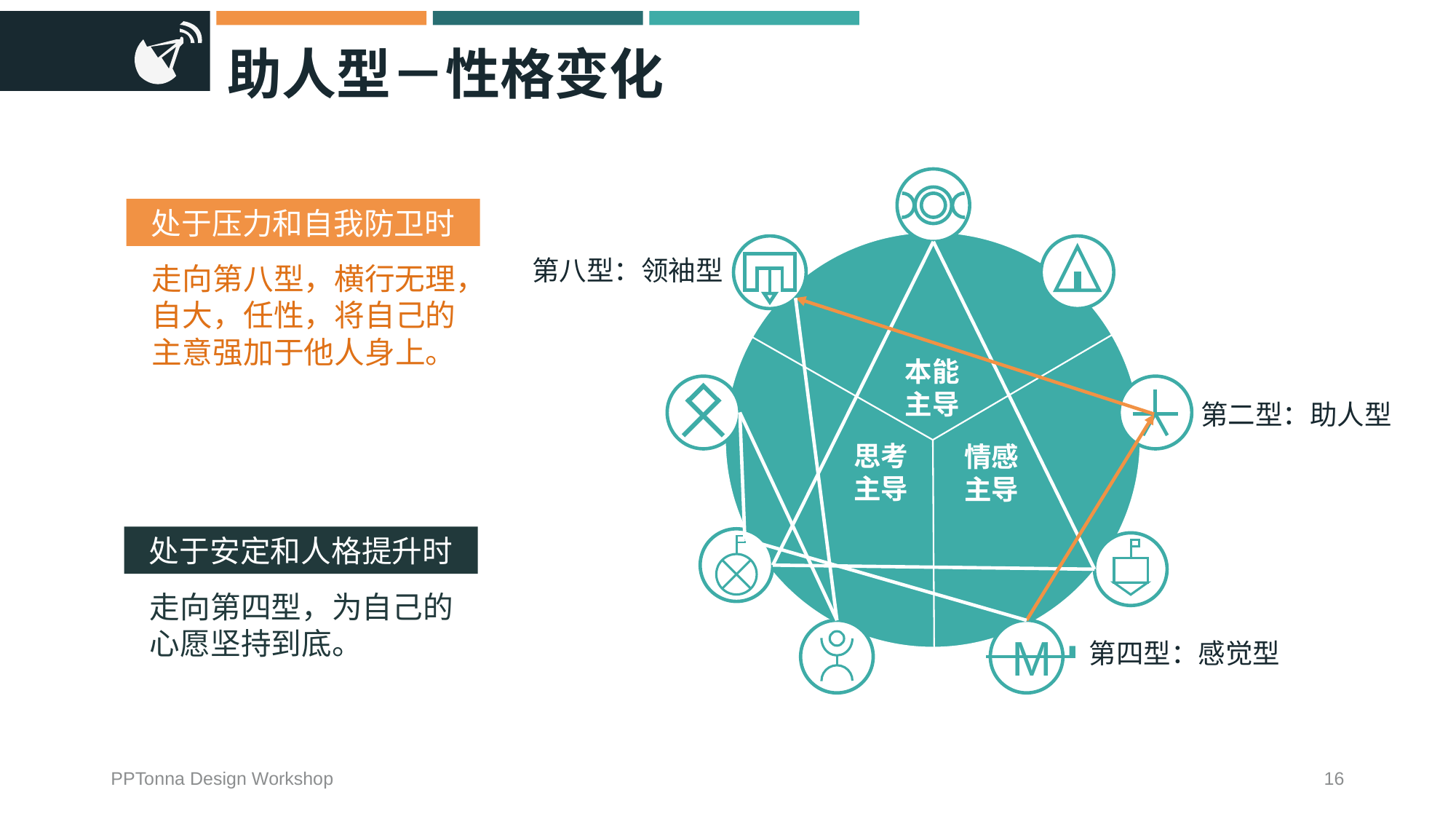

# 助人型－性格变化

第八型：领袖型
本能主导

第二型：助人型
思考主导
情感主导

M

第四型：感觉型
处于压力和自我防卫时
走向第八型，横行无理，自大，任性，将自己的主意强加于他人身上。
处于安定和人格提升时
走向第四型，为自己的心愿坚持到底。
PPTonna Design Workshop
16